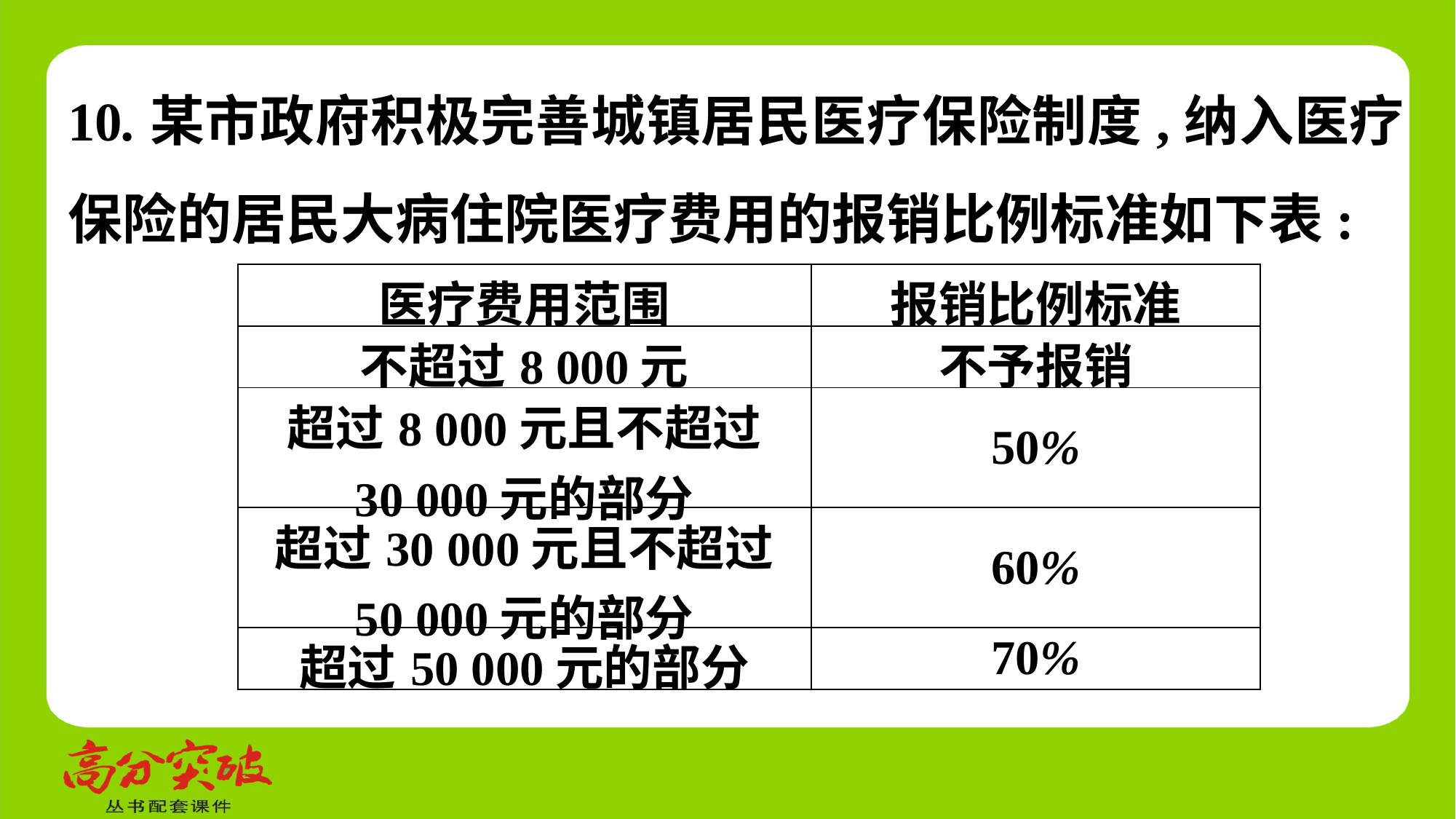

10.某市政府积极完善城镇居民医疗保险制度,纳入医疗保险的居民大病住院医疗费用的报销比例标准如下表:
| 医疗费用范围 | 报销比例标准 |
| --- | --- |
| 不超过8 000元 | 不予报销 |
| 超过8 000元且不超过 30 000元的部分 | 50% |
| 超过30 000元且不超过 50 000元的部分 | 60% |
| 超过50 000元的部分 | 70% |